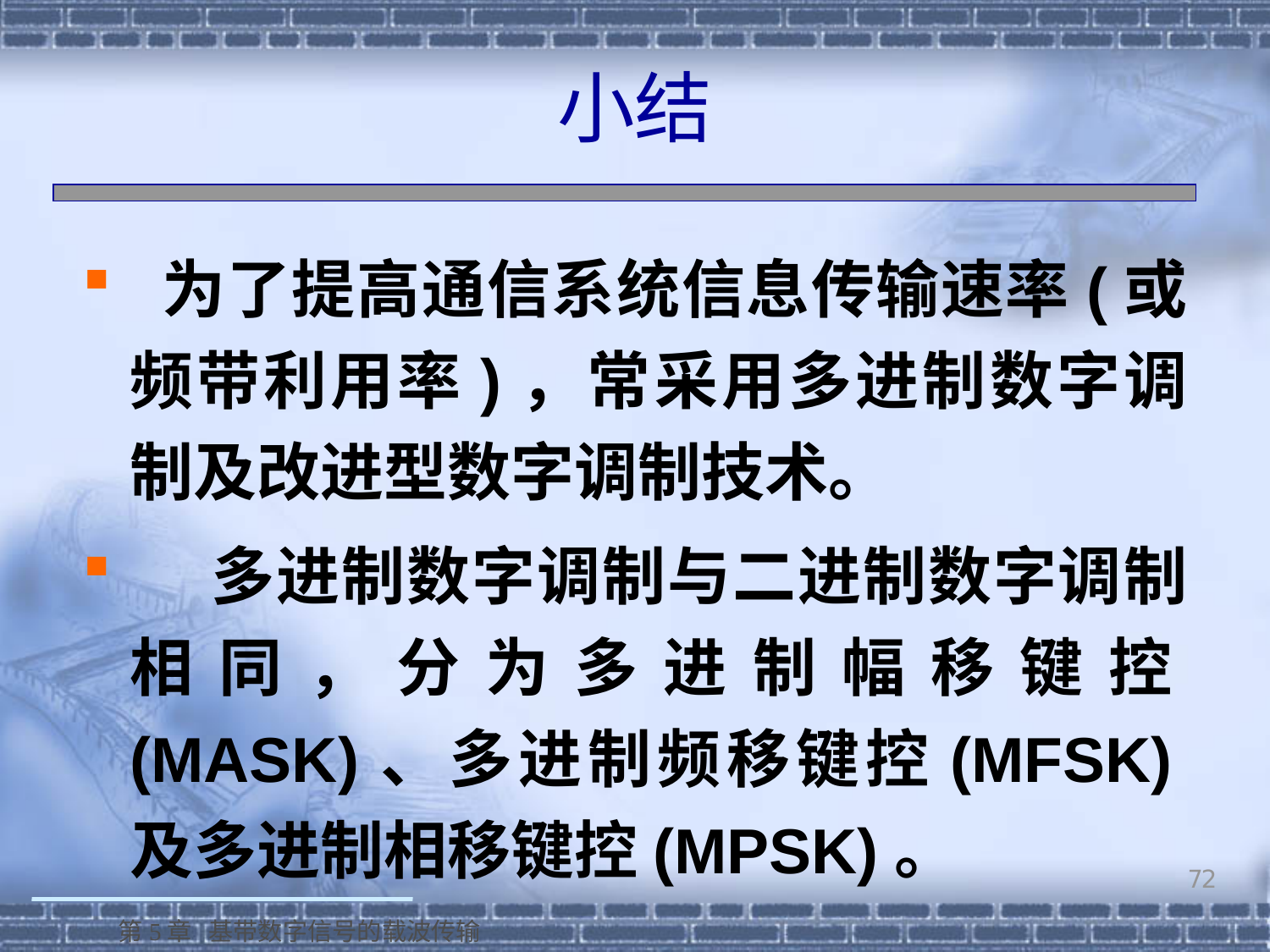

小结
 为了提高通信系统信息传输速率(或频带利用率)，常采用多进制数字调制及改进型数字调制技术。
    多进制数字调制与二进制数字调制相同，分为多进制幅移键控(MASK)、多进制频移键控(MFSK)及多进制相移键控(MPSK)。
72